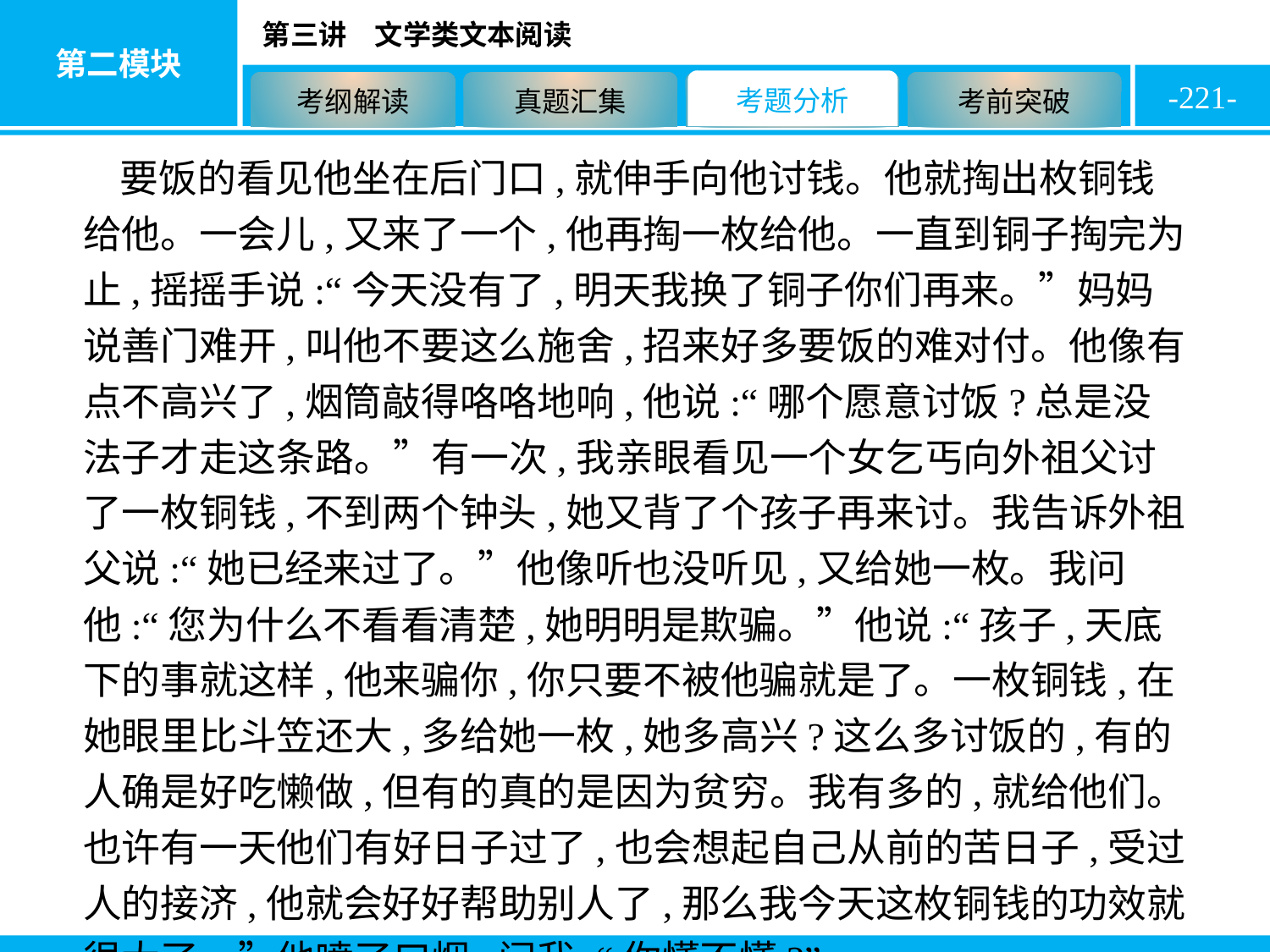

-221-
要饭的看见他坐在后门口,就伸手向他讨钱。他就掏出枚铜钱给他。一会儿,又来了一个,他再掏一枚给他。一直到铜子掏完为止,摇摇手说:“今天没有了,明天我换了铜子你们再来。”妈妈说善门难开,叫他不要这么施舍,招来好多要饭的难对付。他像有点不高兴了,烟筒敲得咯咯地响,他说:“哪个愿意讨饭?总是没法子才走这条路。”有一次,我亲眼看见一个女乞丐向外祖父讨了一枚铜钱,不到两个钟头,她又背了个孩子再来讨。我告诉外祖父说:“她已经来过了。”他像听也没听见,又给她一枚。我问他:“您为什么不看看清楚,她明明是欺骗。”他说:“孩子,天底下的事就这样,他来骗你,你只要不被他骗就是了。一枚铜钱,在她眼里比斗笠还大,多给她一枚,她多高兴?这么多讨饭的,有的人确是好吃懒做,但有的真的是因为贫穷。我有多的,就给他们。也许有一天他们有好日子过了,也会想起自己从前的苦日子,受过人的接济,他就会好好帮助别人了,那么我今天这枚铜钱的功效就很大了。”他喷了口烟,问我:“你懂不懂?”